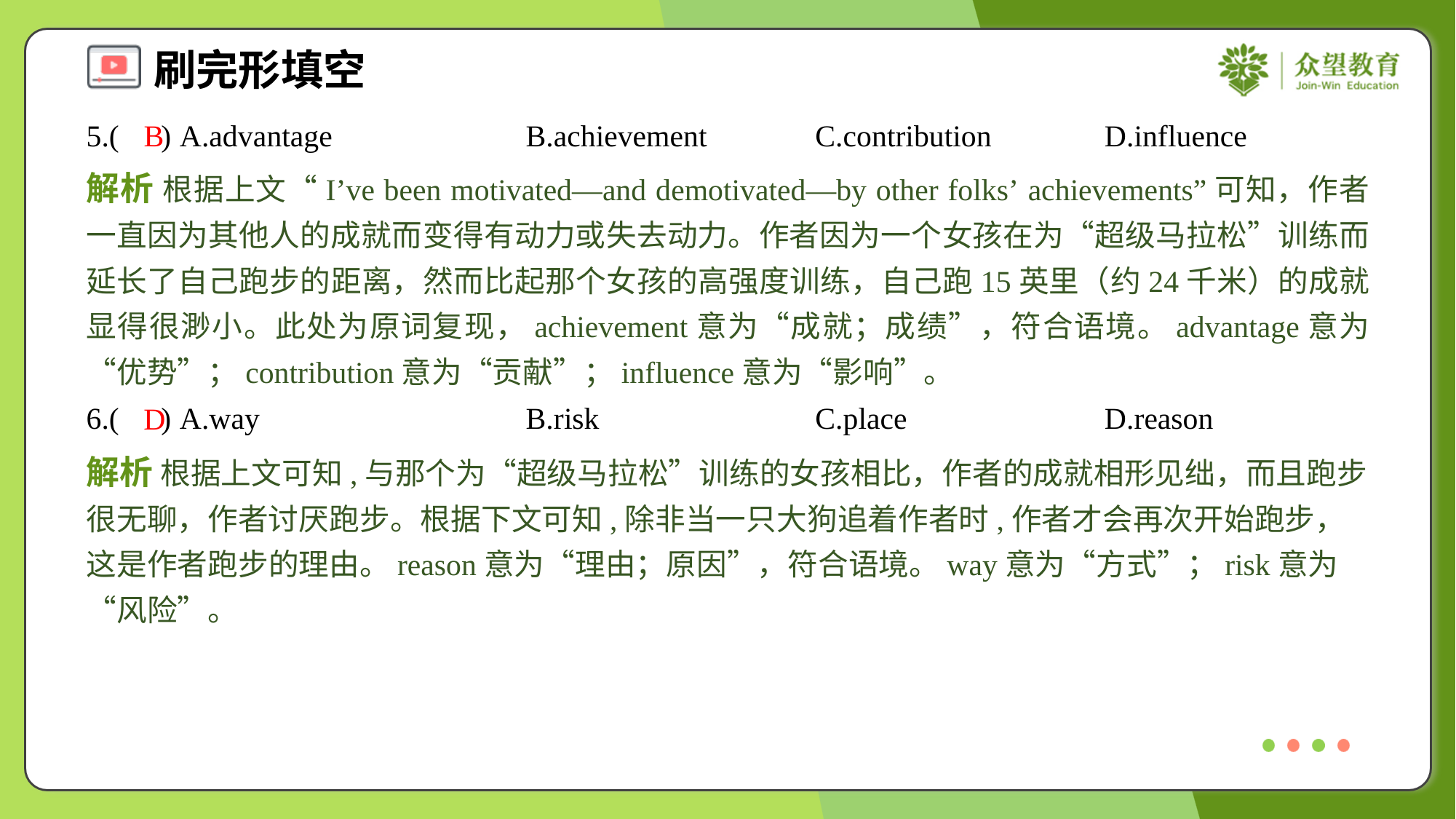

5.(     ) A.advantage	B.achievement	C.contribution	D.influence
B
解析 根据上文“I’ve been motivated—and demotivated—by other folks’ achievements”可知，作者一直因为其他人的成就而变得有动力或失去动力。作者因为一个女孩在为“超级马拉松”训练而延长了自己跑步的距离，然而比起那个女孩的高强度训练，自己跑15英里（约24千米）的成就显得很渺小。此处为原词复现，achievement意为“成就；成绩”，符合语境。advantage意为“优势”；contribution意为“贡献”；influence意为“影响”。
6.(     ) A.way	B.risk	C.place	D.reason
D
解析 根据上文可知,与那个为“超级马拉松”训练的女孩相比，作者的成就相形见绌，而且跑步很无聊，作者讨厌跑步。根据下文可知,除非当一只大狗追着作者时,作者才会再次开始跑步，这是作者跑步的理由。reason意为“理由；原因”，符合语境。way意为“方式”；risk意为“风险”。